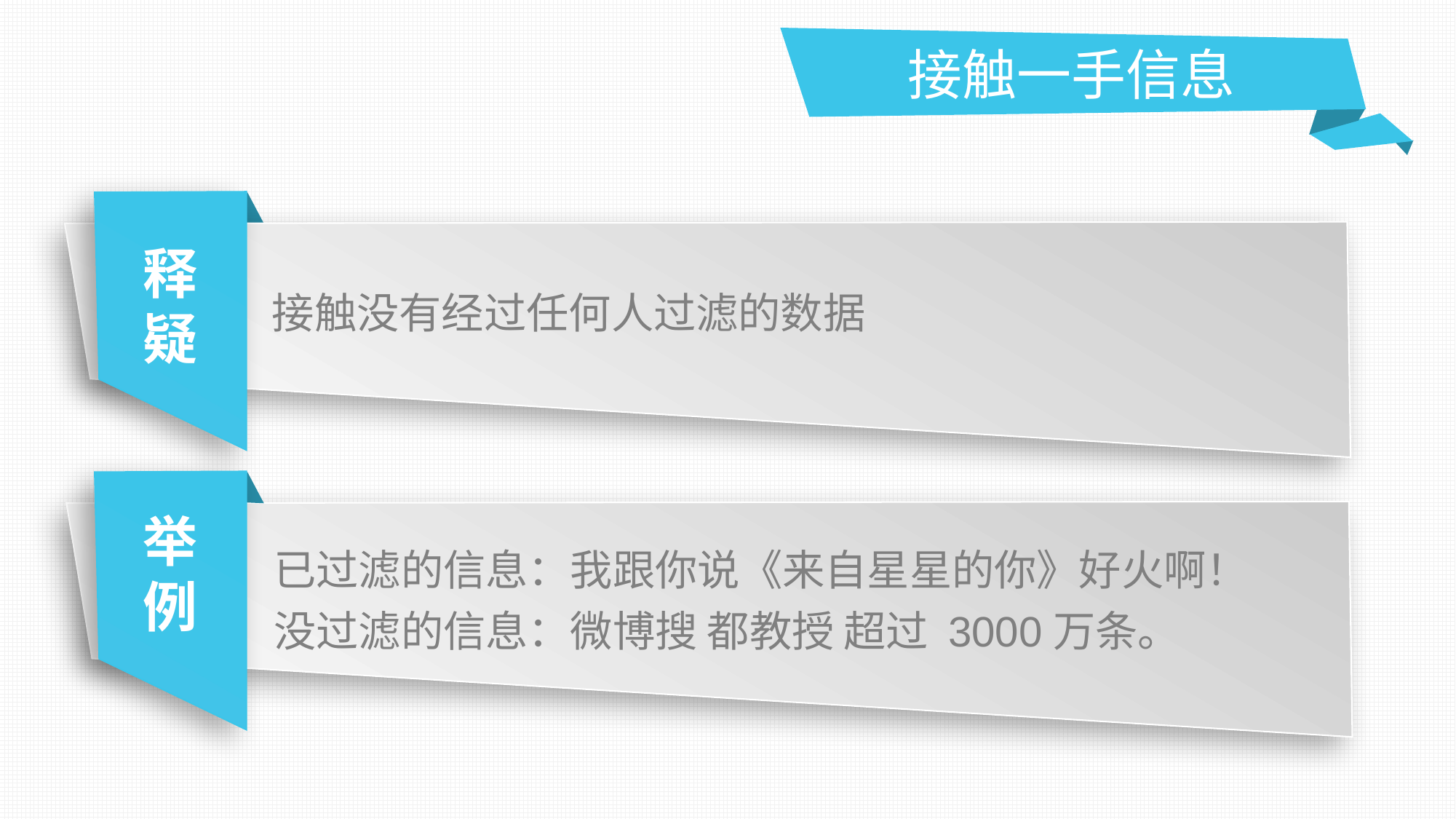

接触一手信息

释
疑
接触没有经过任何人过滤的数据

举
例
已过滤的信息：我跟你说《来自星星的你》好火啊！
没过滤的信息：微博搜 都教授 超过 3000万条。